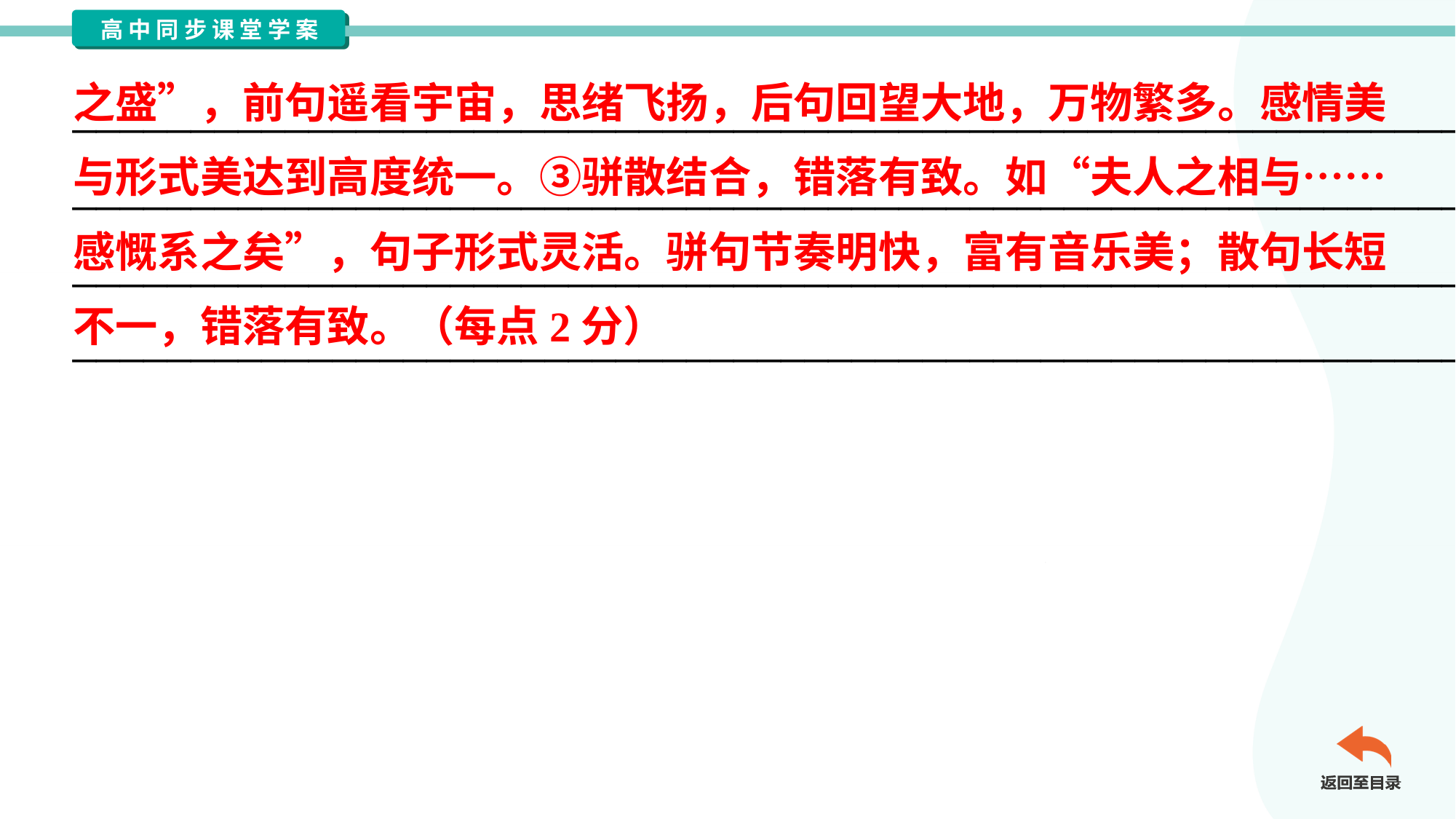

之盛”，前句遥看宇宙，思绪飞扬，后句回望大地，万物繁多。感情美
与形式美达到高度统一。③骈散结合，错落有致。如“夫人之相与……
感慨系之矣”，句子形式灵活。骈句节奏明快，富有音乐美；散句长短
不一，错落有致。（每点2分）
_____________________________________________________________
_____________________________________________________________
_____________________________________________________________
_____________________________________________________________